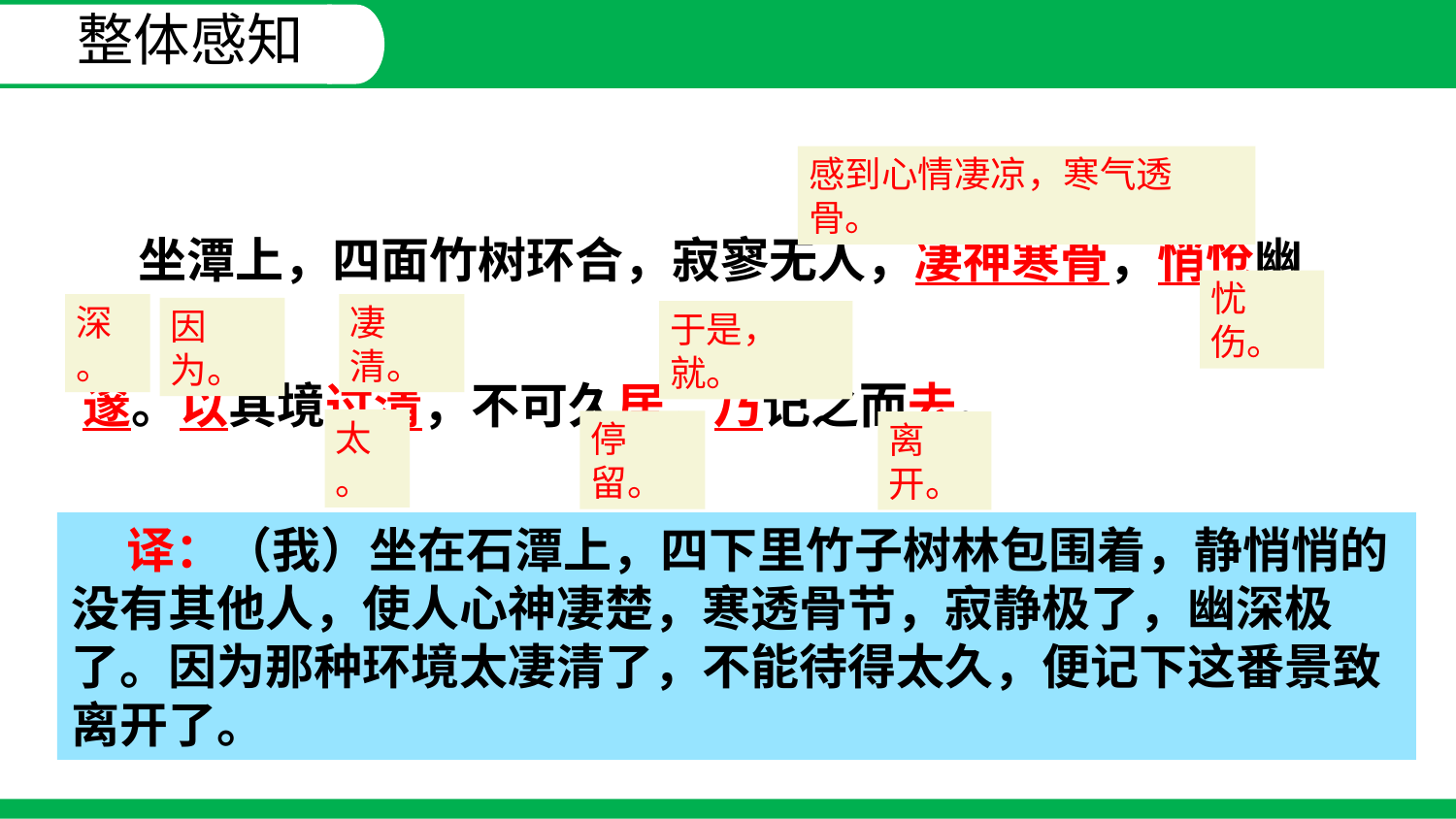

整体感知
    坐潭上，四面竹树环合，寂寥无人，凄神寒骨，悄怆幽邃。以其境过清，不可久居，乃记之而去。
感到心情凄凉，寒气透骨。
忧伤。
深。
凄清。
因为。
于是，就。
太。
停留。
离开。
    译：（我）坐在石潭上，四下里竹子树林包围着，静悄悄的没有其他人，使人心神凄楚，寒透骨节，寂静极了，幽深极了。因为那种环境太凄清了，不能待得太久，便记下这番景致离开了。